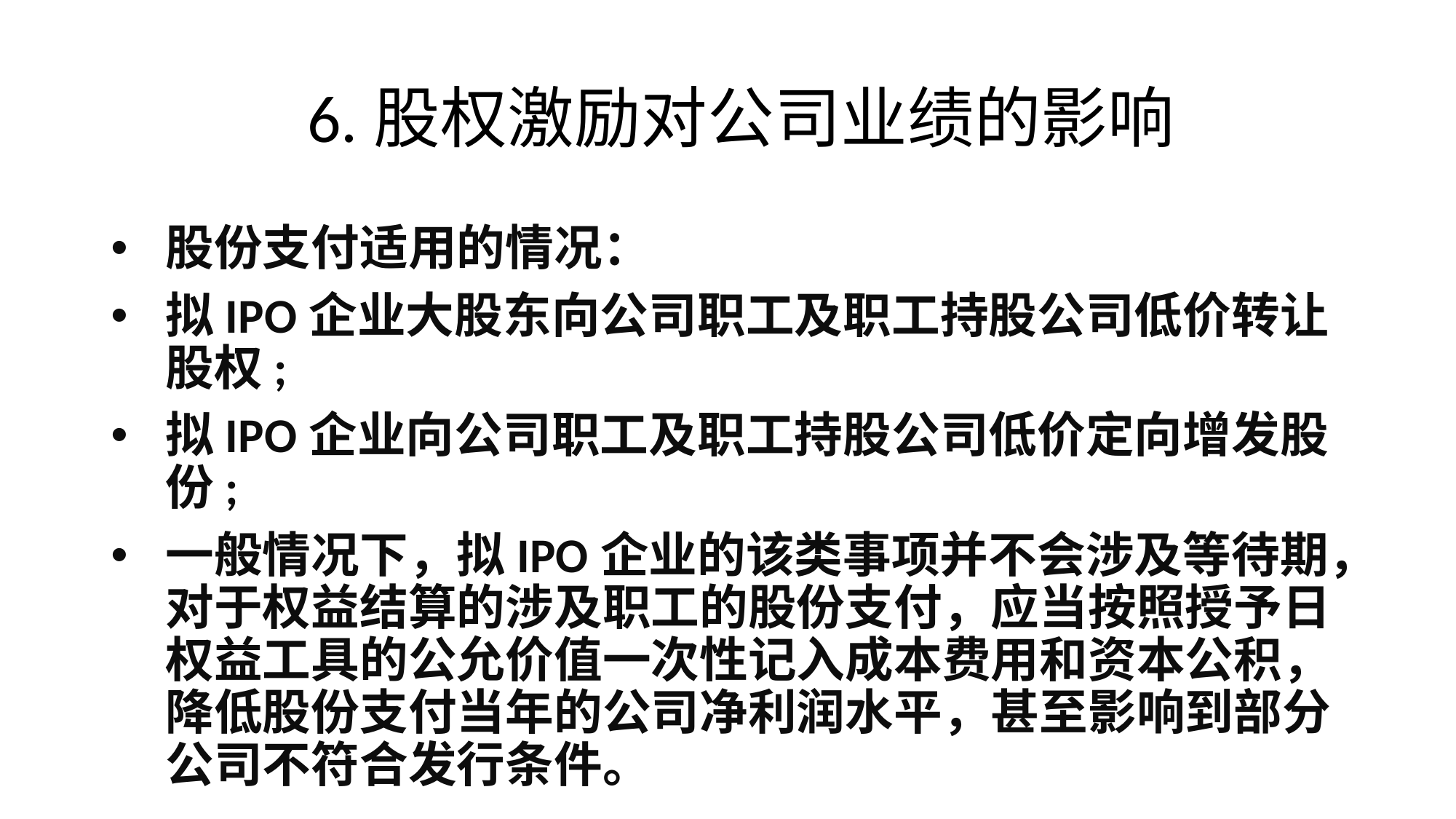

6.股权激励对公司业绩的影响

股份支付适用的情况：
拟IPO企业大股东向公司职工及职工持股公司低价转让股权;
拟IPO企业向公司职工及职工持股公司低价定向增发股份;
一般情况下，拟IPO企业的该类事项并不会涉及等待期，对于权益结算的涉及职工的股份支付，应当按照授予日权益工具的公允价值一次性记入成本费用和资本公积，降低股份支付当年的公司净利润水平，甚至影响到部分公司不符合发行条件。